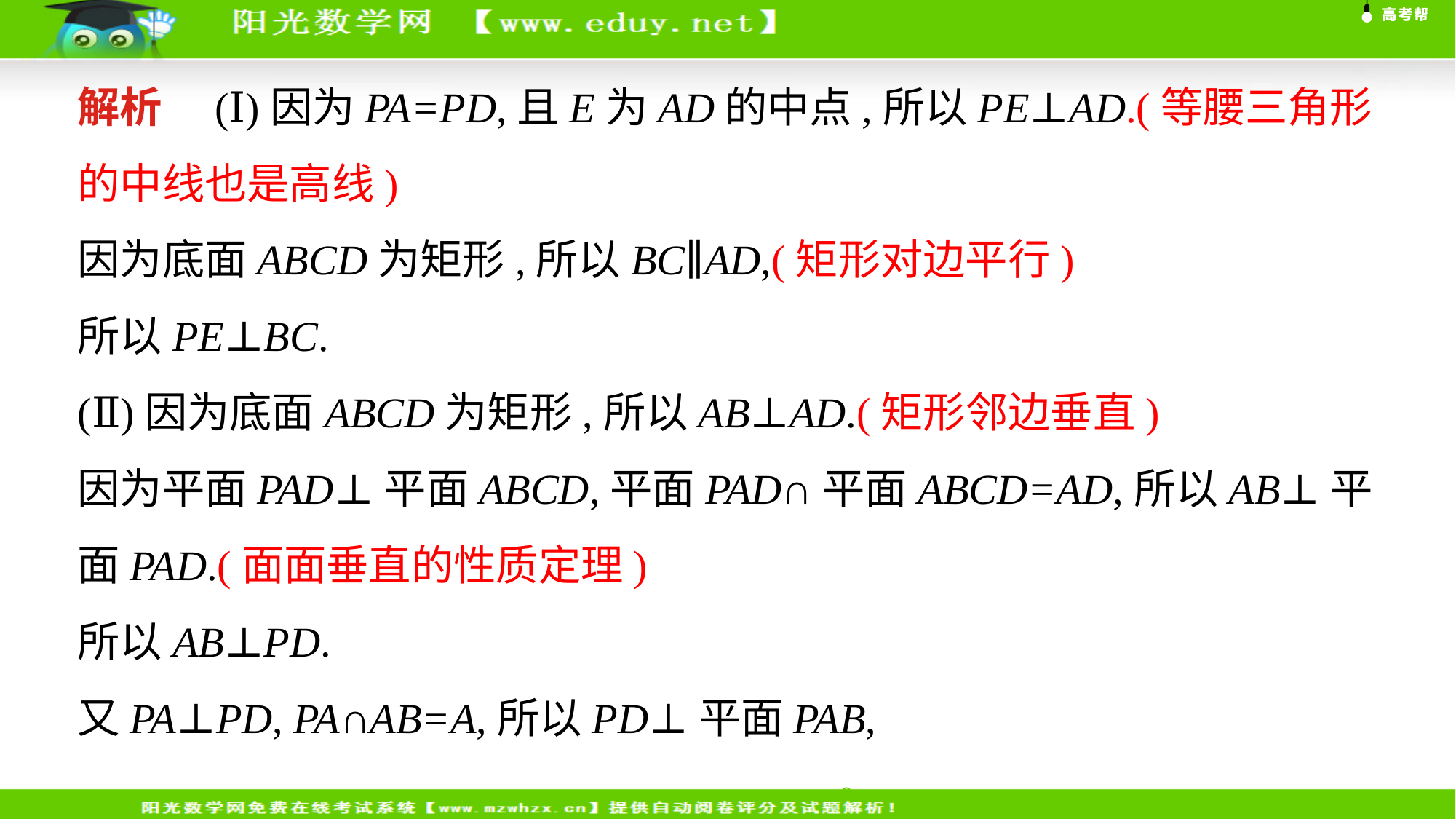

解析　(Ⅰ)因为PA=PD,且E为AD的中点,所以PE⊥AD.(等腰三角形的中线也是高线)
因为底面ABCD为矩形,所以BC∥AD,(矩形对边平行)
所以PE⊥BC.
(Ⅱ)因为底面ABCD为矩形,所以AB⊥AD.(矩形邻边垂直)
因为平面PAD⊥平面ABCD,平面PAD∩平面ABCD=AD,所以AB⊥平面PAD.(面面垂直的性质定理)
所以AB⊥PD.
又PA⊥PD, PA∩AB=A,所以PD⊥平面PAB,